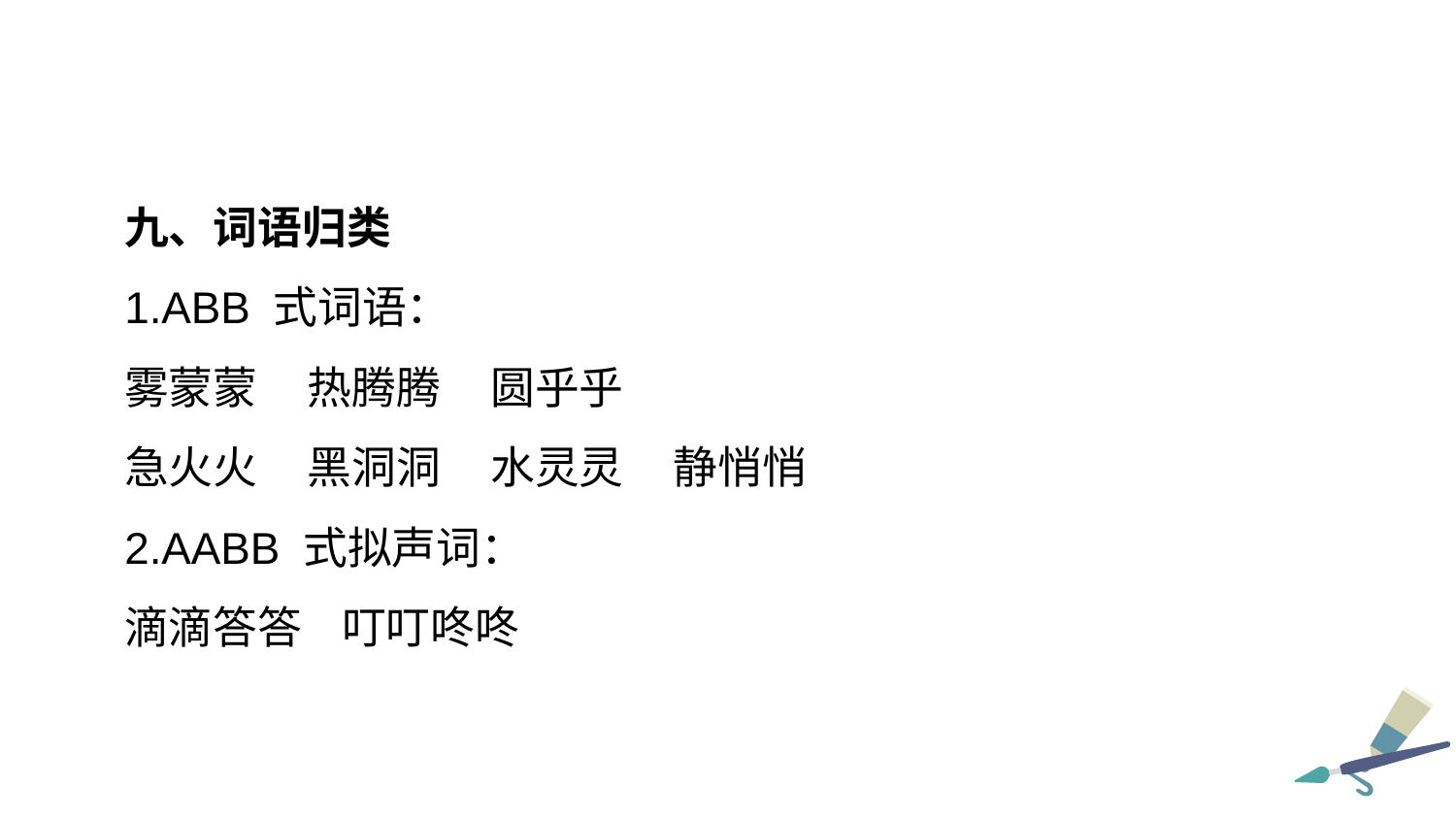

九、词语归类
1.ABB 式词语：
雾蒙蒙     热腾腾     圆乎乎
急火火     黑洞洞     水灵灵     静悄悄
2.AABB 式拟声词：
滴滴答答    叮叮咚咚